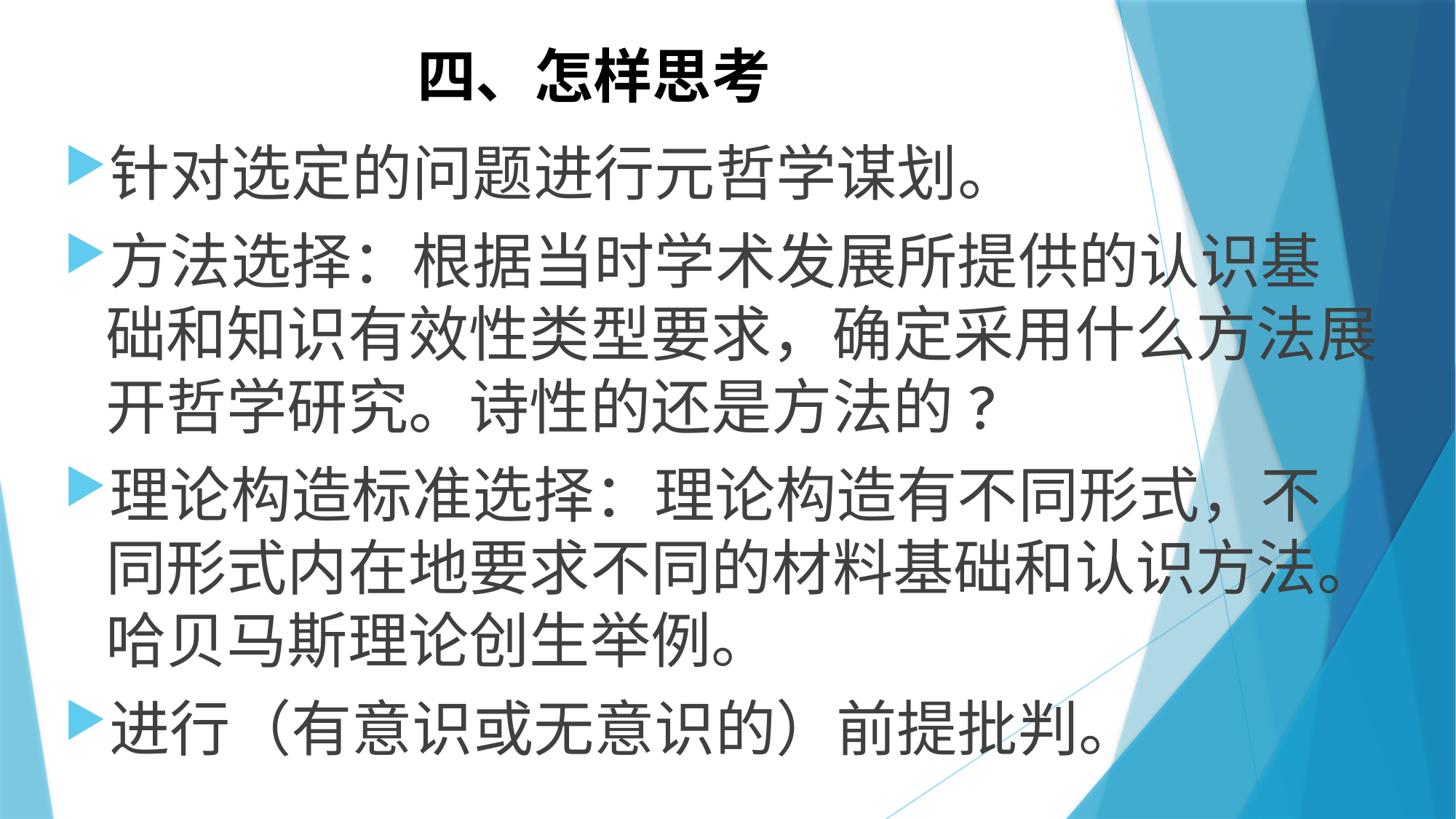

# 四、怎样思考
针对选定的问题进行元哲学谋划。
方法选择：根据当时学术发展所提供的认识基础和知识有效性类型要求，确定采用什么方法展开哲学研究。诗性的还是方法的?
理论构造标准选择：理论构造有不同形式，不同形式内在地要求不同的材料基础和认识方法。哈贝马斯理论创生举例。
进行（有意识或无意识的）前提批判。